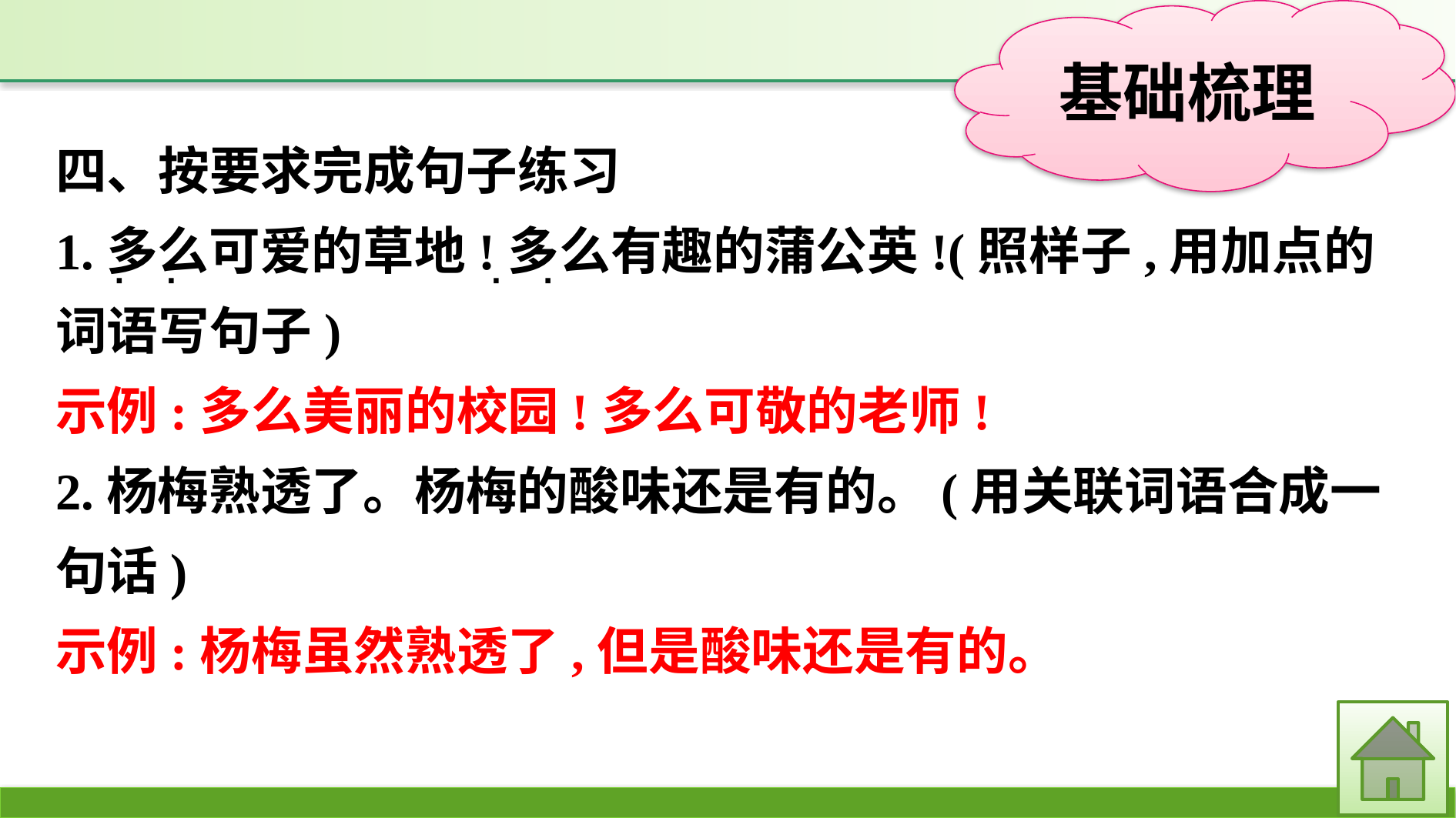

四、按要求完成句子练习
1.多么可爱的草地!多么有趣的蒲公英!(照样子,用加点的词语写句子)
示例:多么美丽的校园!多么可敬的老师!
2.杨梅熟透了。杨梅的酸味还是有的。(用关联词语合成一句话)
示例:杨梅虽然熟透了,但是酸味还是有的。
·
·
·
·